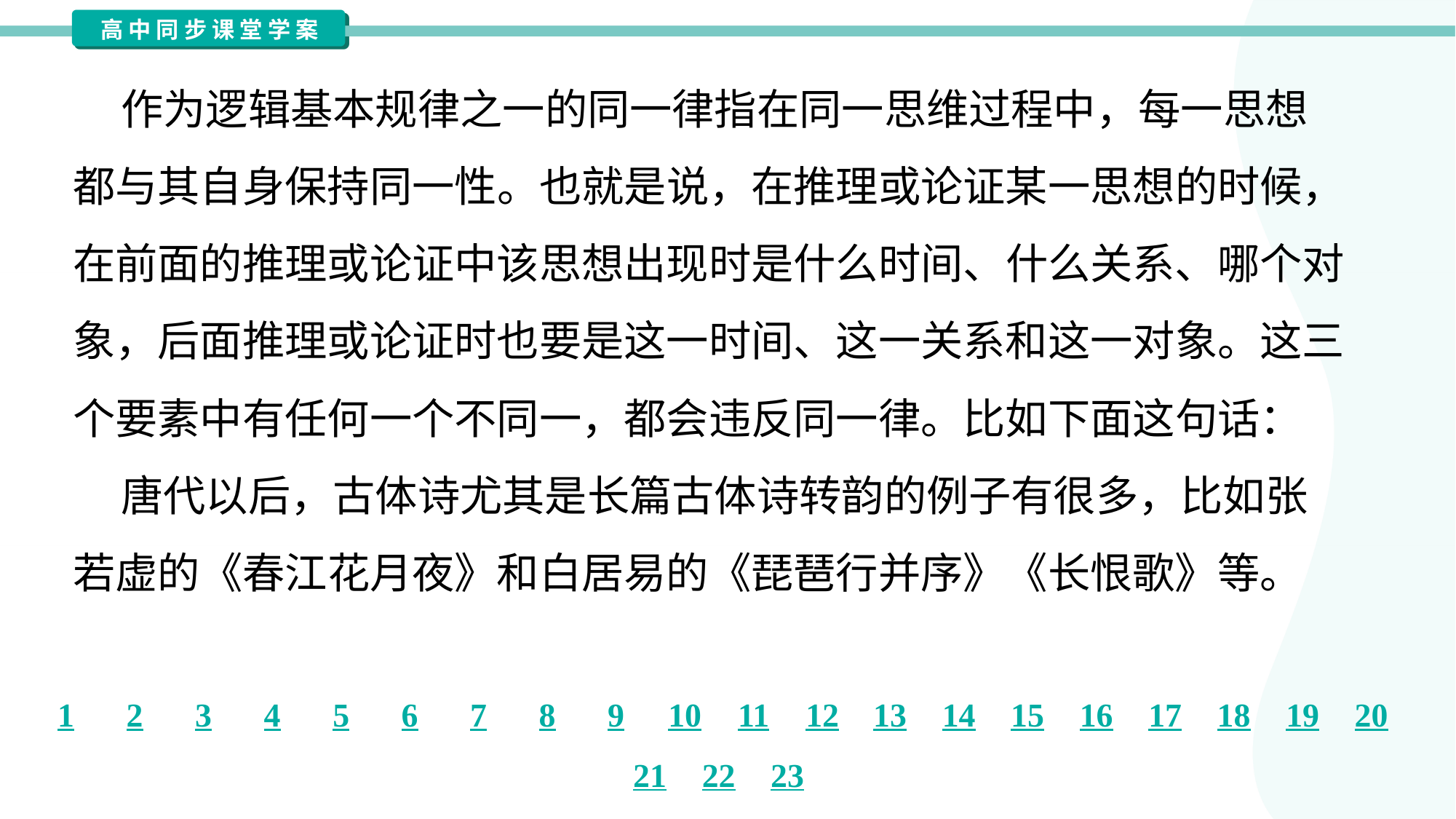

作为逻辑基本规律之一的同一律指在同一思维过程中，每一思想
都与其自身保持同一性。也就是说，在推理或论证某一思想的时候，
在前面的推理或论证中该思想出现时是什么时间、什么关系、哪个对
象，后面推理或论证时也要是这一时间、这一关系和这一对象。这三
个要素中有任何一个不同一，都会违反同一律。比如下面这句话：
    唐代以后，古体诗尤其是长篇古体诗转韵的例子有很多，比如张
若虚的《春江花月夜》和白居易的《琵琶行并序》《长恨歌》等。